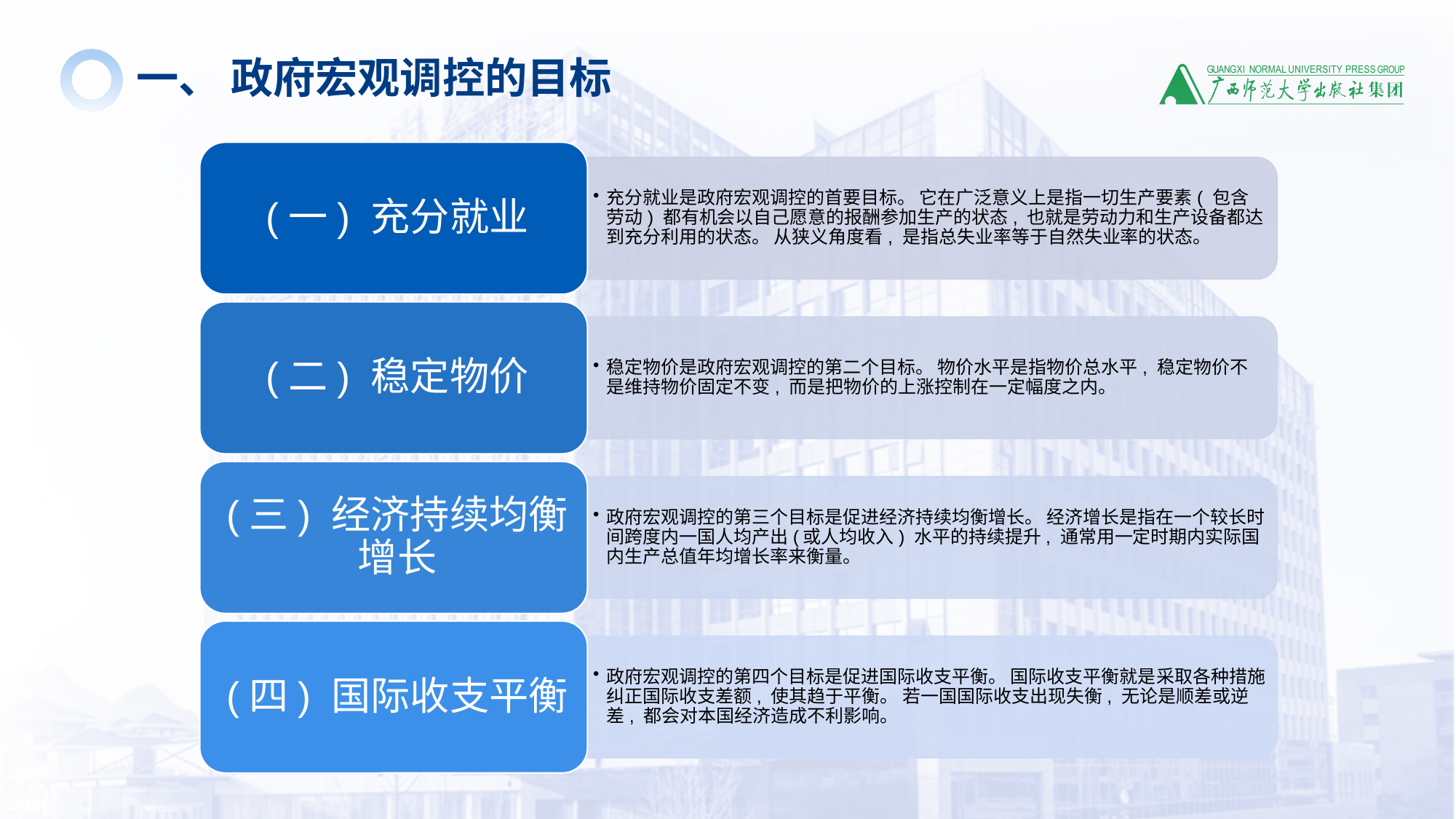

一、 政府宏观调控的目标

充分就业是政府宏观调控的首要目标。 它在广泛意义上是指一切生产要素( 包含劳动) 都有机会以自己愿意的报酬参加生产的状态, 也就是劳动力和生产设备都达到充分利用的状态。 从狭义角度看, 是指总失业率等于自然失业率的状态。
(一) 充分就业
稳定物价是政府宏观调控的第二个目标。 物价水平是指物价总水平, 稳定物价不是维持物价固定不变, 而是把物价的上涨控制在一定幅度之内。
(二) 稳定物价
政府宏观调控的第三个目标是促进经济持续均衡增长。 经济增长是指在一个较长时间跨度内一国人均产出(或人均收入) 水平的持续提升, 通常用一定时期内实际国内生产总值年均增长率来衡量。
(三) 经济持续均衡增长
政府宏观调控的第四个目标是促进国际收支平衡。 国际收支平衡就是采取各种措施纠正国际收支差额, 使其趋于平衡。 若一国国际收支出现失衡, 无论是顺差或逆差, 都会对本国经济造成不利影响。
(四) 国际收支平衡